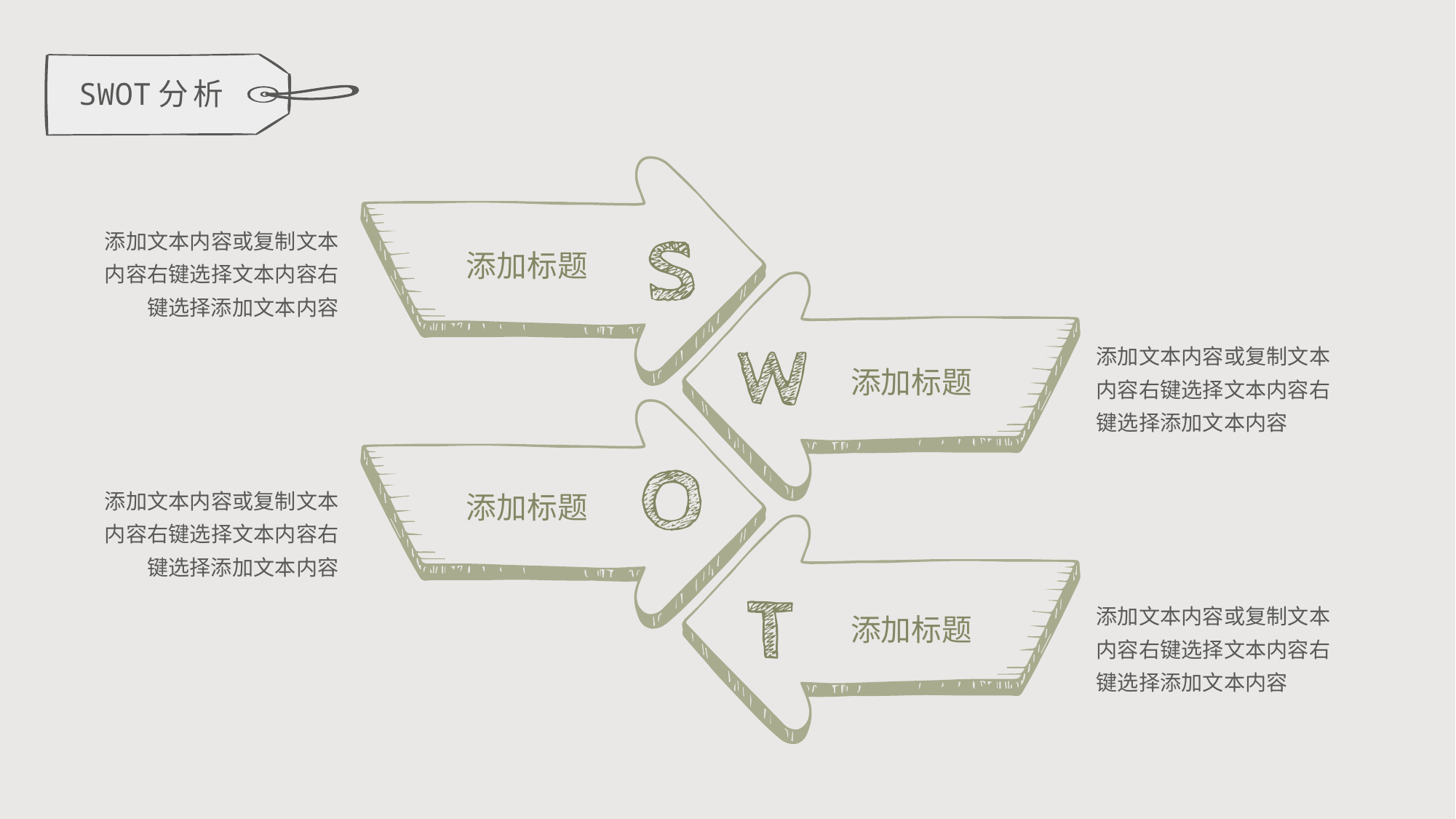

SWOT分析

添加标题

添加文本内容或复制文本内容右键选择文本内容右键选择添加文本内容

添加标题
添加文本内容或复制文本内容右键选择文本内容右键选择添加文本内容

添加标题
添加文本内容或复制文本内容右键选择文本内容右键选择添加文本内容

添加标题
添加文本内容或复制文本内容右键选择文本内容右键选择添加文本内容